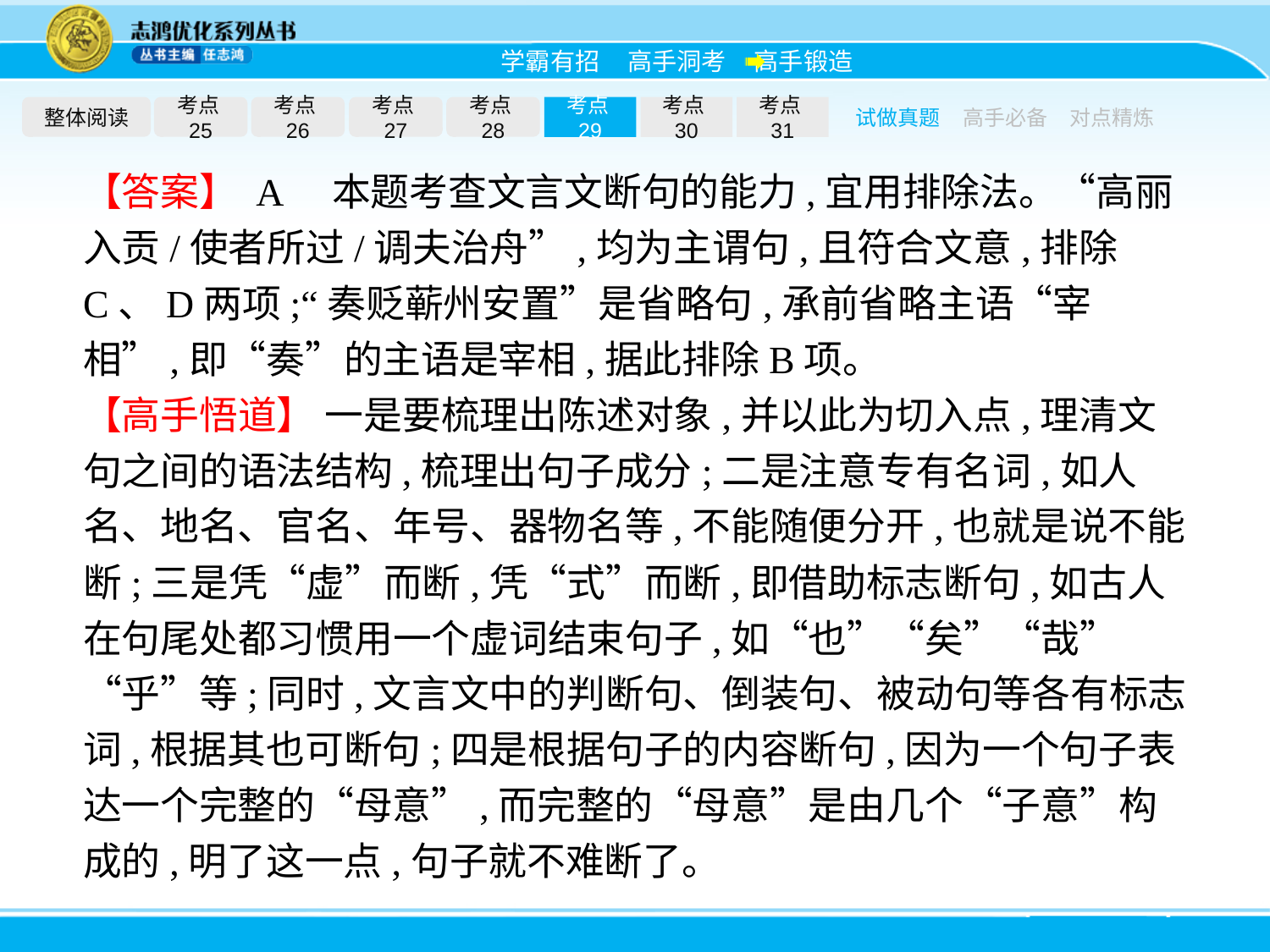

整体阅读
考点25
考点26
考点27
考点28
考点29
考点30
考点31
试做真题
高手必备
对点精炼
【答案】 A　本题考查文言文断句的能力,宜用排除法。“高丽入贡/使者所过/调夫治舟”,均为主谓句,且符合文意,排除C、D两项;“奏贬蕲州安置”是省略句,承前省略主语“宰相”,即“奏”的主语是宰相,据此排除B项。
【高手悟道】 一是要梳理出陈述对象,并以此为切入点,理清文句之间的语法结构,梳理出句子成分;二是注意专有名词,如人名、地名、官名、年号、器物名等,不能随便分开,也就是说不能断;三是凭“虚”而断,凭“式”而断,即借助标志断句,如古人在句尾处都习惯用一个虚词结束句子,如“也”“矣”“哉”“乎”等;同时,文言文中的判断句、倒装句、被动句等各有标志词,根据其也可断句;四是根据句子的内容断句,因为一个句子表达一个完整的“母意”,而完整的“母意”是由几个“子意”构成的,明了这一点,句子就不难断了。